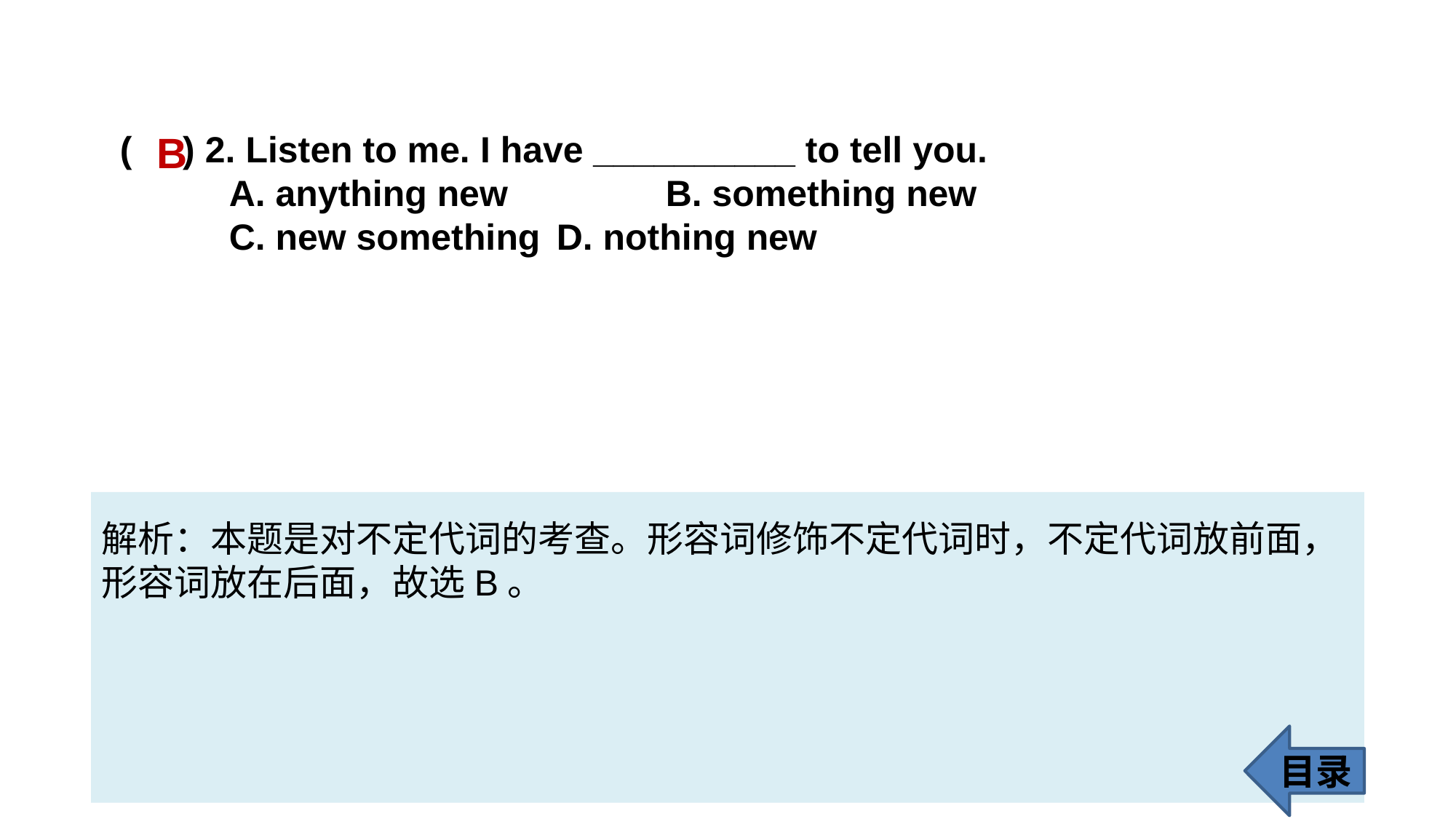

(     ) 2. Listen to me. I have __________ to tell you.
	A. anything new 		B. something new
	C. new something 	D. nothing new
B

解析：本题是对不定代词的考查。形容词修饰不定代词时，不定代词放前面，
形容词放在后面，故选B。
目录
61